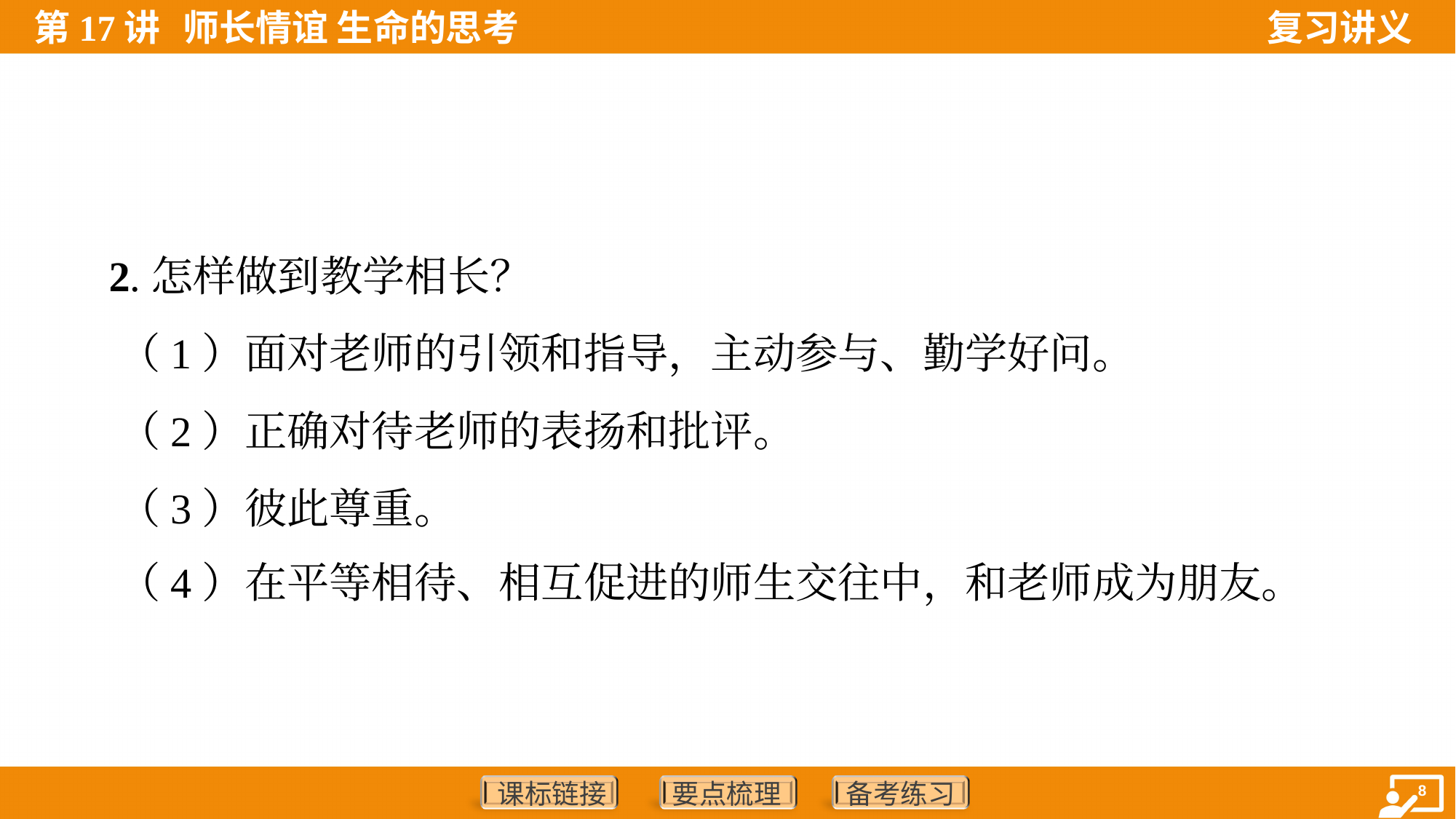

2.怎样做到教学相长？
    （1）面对老师的引领和指导，主动参与、勤学好问。
    （2）正确对待老师的表扬和批评。
    （3）彼此尊重。
    （4）在平等相待、相互促进的师生交往中，和老师成为朋友。